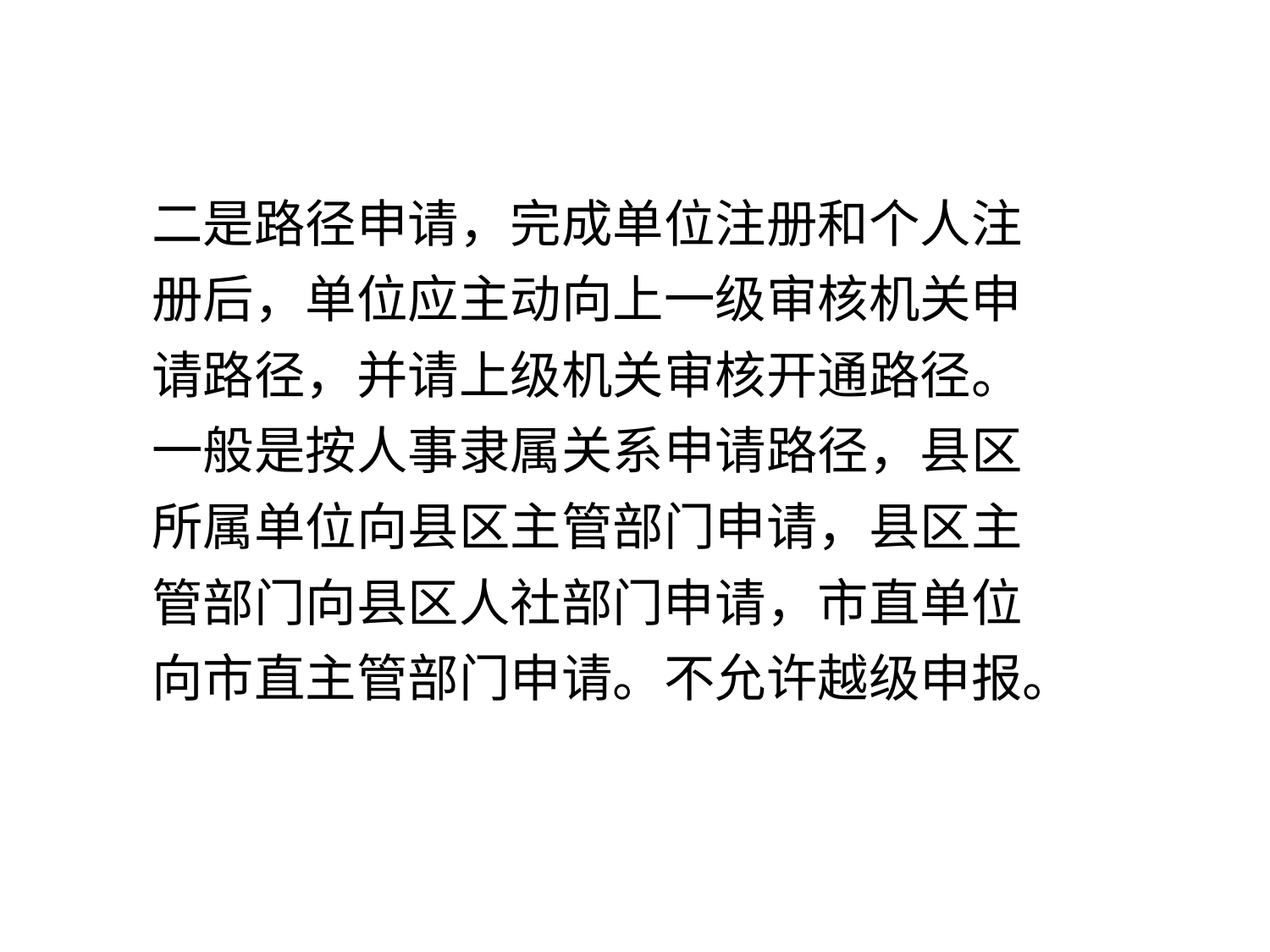

二是路径申请，完成单位注册和个人注册后，单位应主动向上一级审核机关申请路径，并请上级机关审核开通路径。一般是按人事隶属关系申请路径，县区所属单位向县区主管部门申请，县区主管部门向县区人社部门申请，市直单位向市直主管部门申请。不允许越级申报。